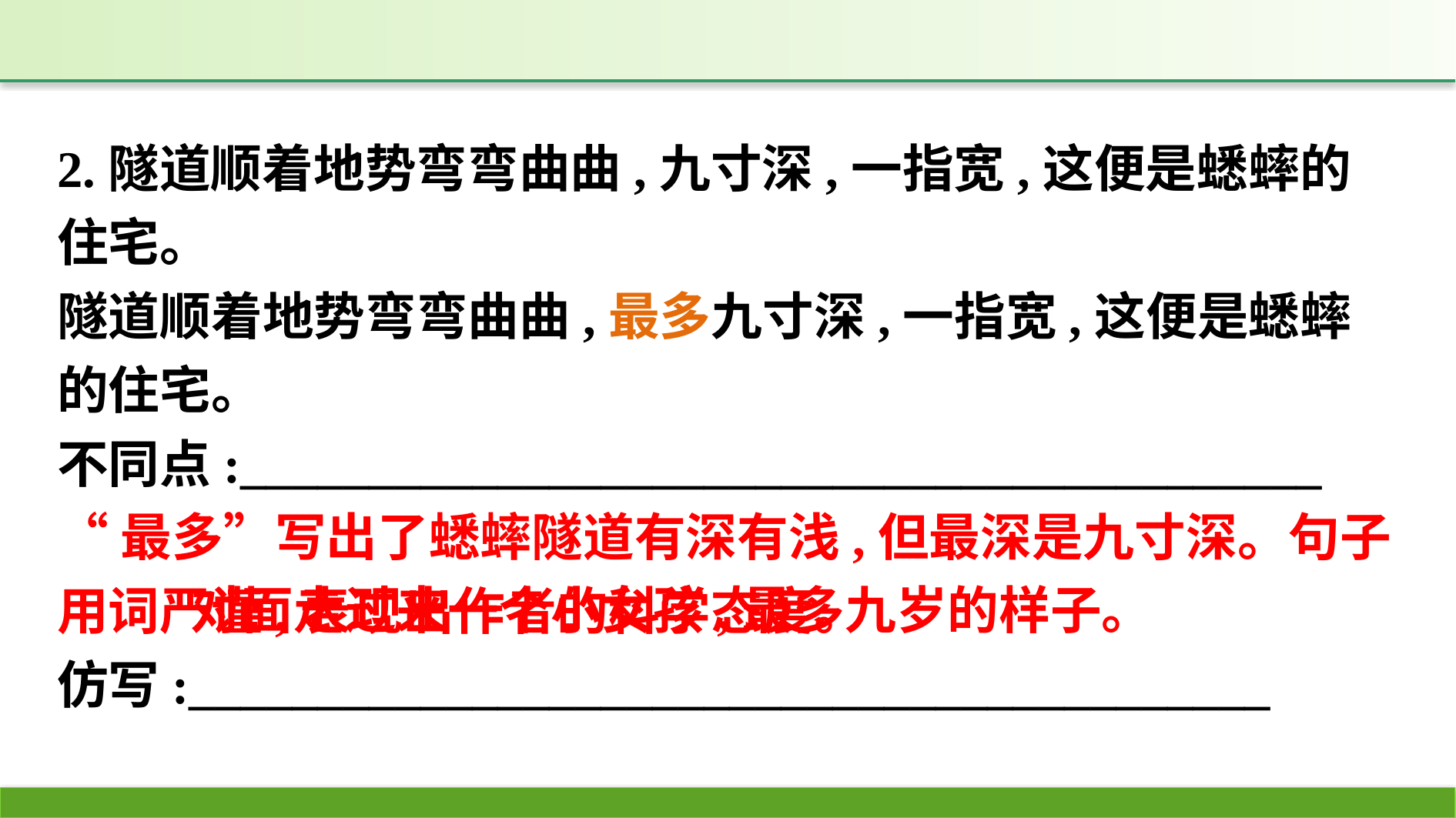

2.隧道顺着地势弯弯曲曲,九寸深,一指宽,这便是蟋蟀的住宅。
隧道顺着地势弯弯曲曲,最多九寸深,一指宽,这便是蟋蟀的住宅。
不同点:__________________________________________
“最多”写出了蟋蟀隧道有深有浅,但最深是九寸深。句子用词严谨,表现出作者的科学态度。
仿写:__________________________________________
对面走过来一个小女孩,最多九岁的样子。